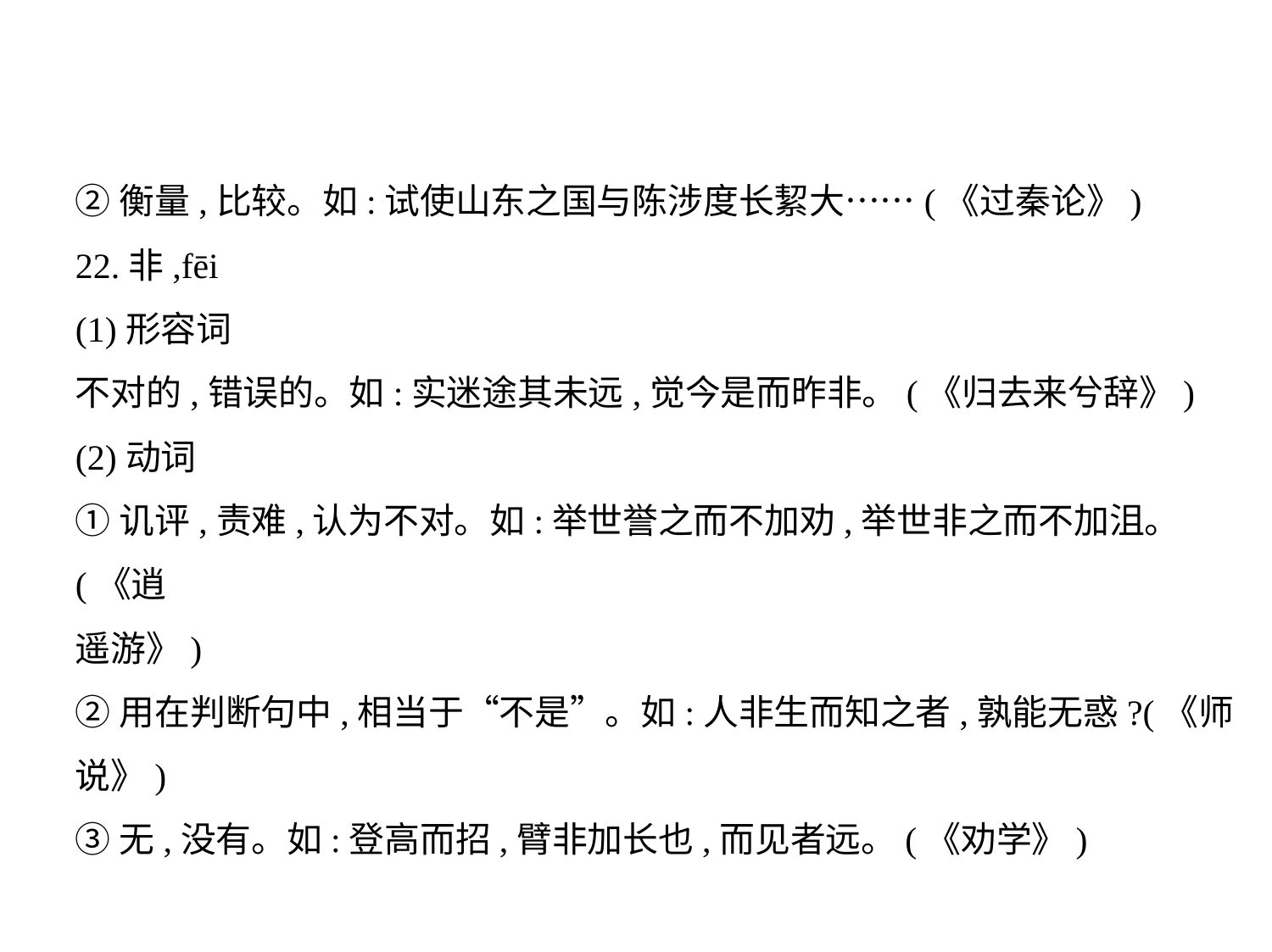

②衡量,比较。如:试使山东之国与陈涉度长絜大……(《过秦论》)
22.非,fēi
(1)形容词
不对的,错误的。如:实迷途其未远,觉今是而昨非。(《归去来兮辞》)
(2)动词
①讥评,责难,认为不对。如:举世誉之而不加劝,举世非之而不加沮。(《逍
遥游》)
②用在判断句中,相当于“不是”。如:人非生而知之者,孰能无惑?(《师
说》)
③无,没有。如:登高而招,臂非加长也,而见者远。(《劝学》)